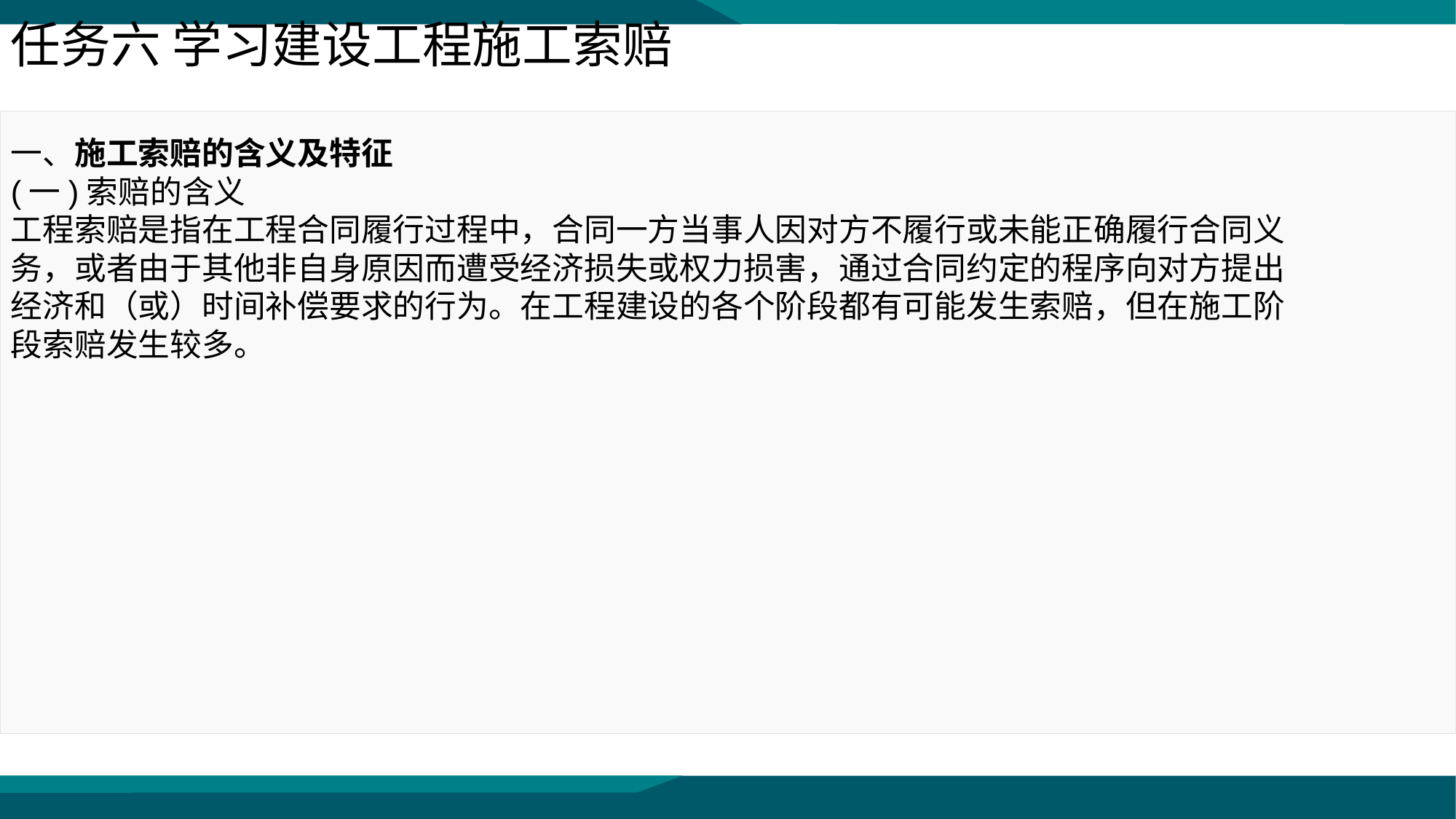

任务六 学习建设工程施工索赔
一、施工索赔的含义及特征
(一)索赔的含义
工程索赔是指在工程合同履行过程中，合同一方当事人因对方不履行或未能正确履行合同义务，或者由于其他非自身原因而遭受经济损失或权力损害，通过合同约定的程序向对方提出经济和（或）时间补偿要求的行为。在工程建设的各个阶段都有可能发生索赔，但在施工阶段索赔发生较多。